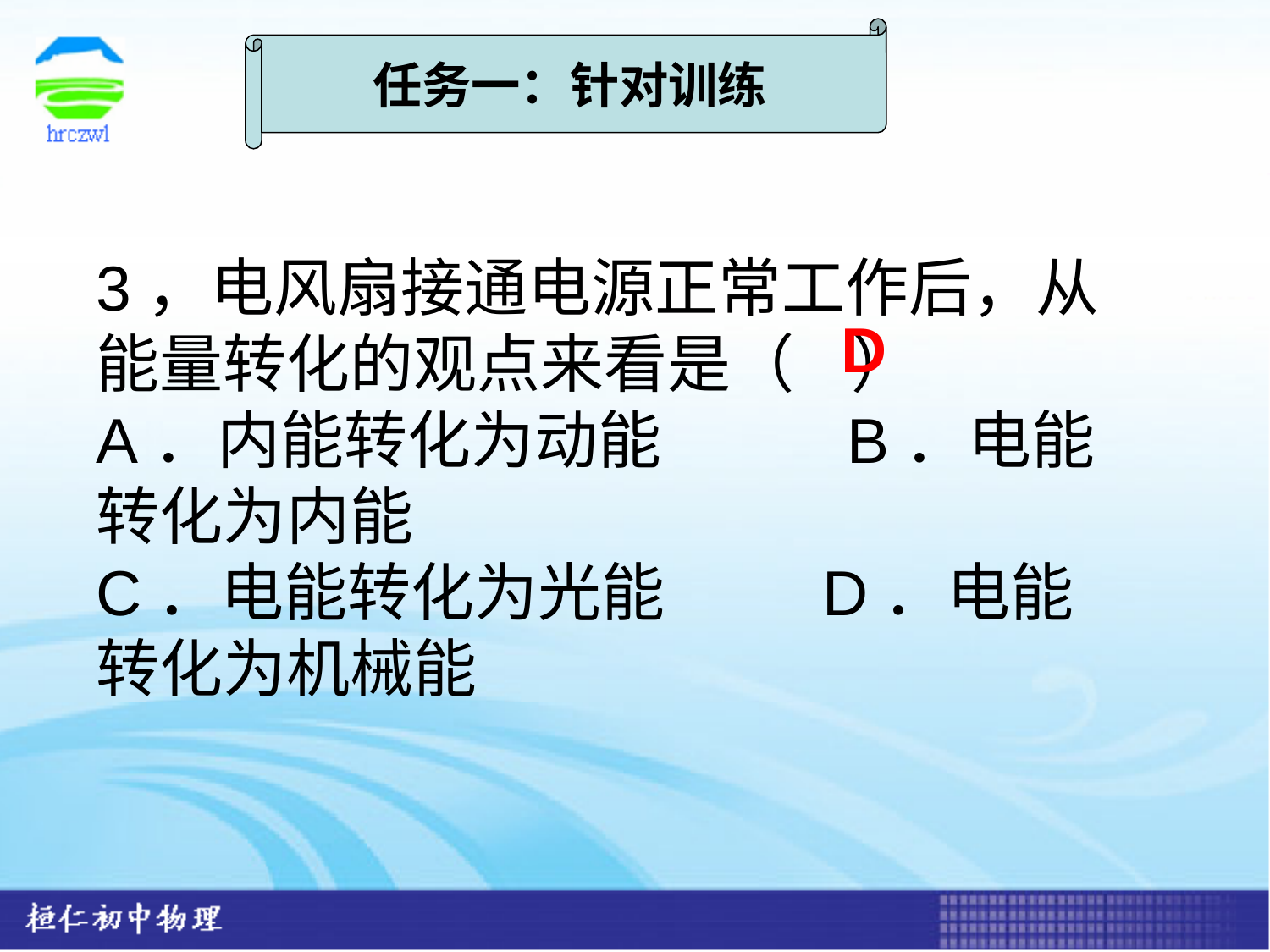

任务一：针对训练
3，电风扇接通电源正常工作后，从能量转化的观点来看是（    ）
A．内能转化为动能            B．电能转化为内能
C．电能转化为光能          D．电能转化为机械能
D